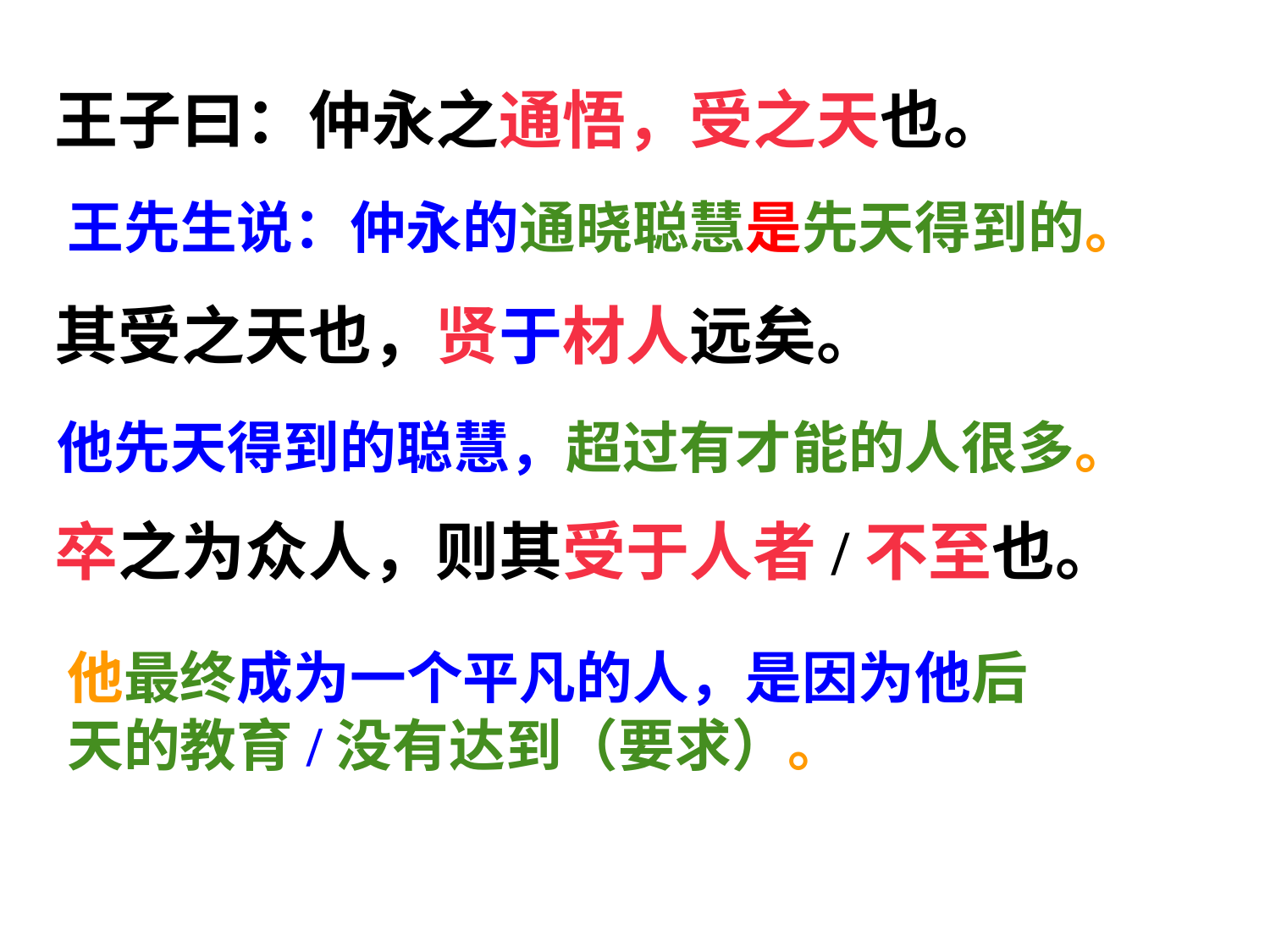

王子曰：仲永之通悟，受之天也。

其受之天也，贤于材人远矣。

卒之为众人，则其受于人者/不至也。
王先生说：仲永的通晓聪慧是先天得到的。
他先天得到的聪慧，超过有才能的人很多。
他最终成为一个平凡的人，是因为他后天的教育/没有达到（要求）。